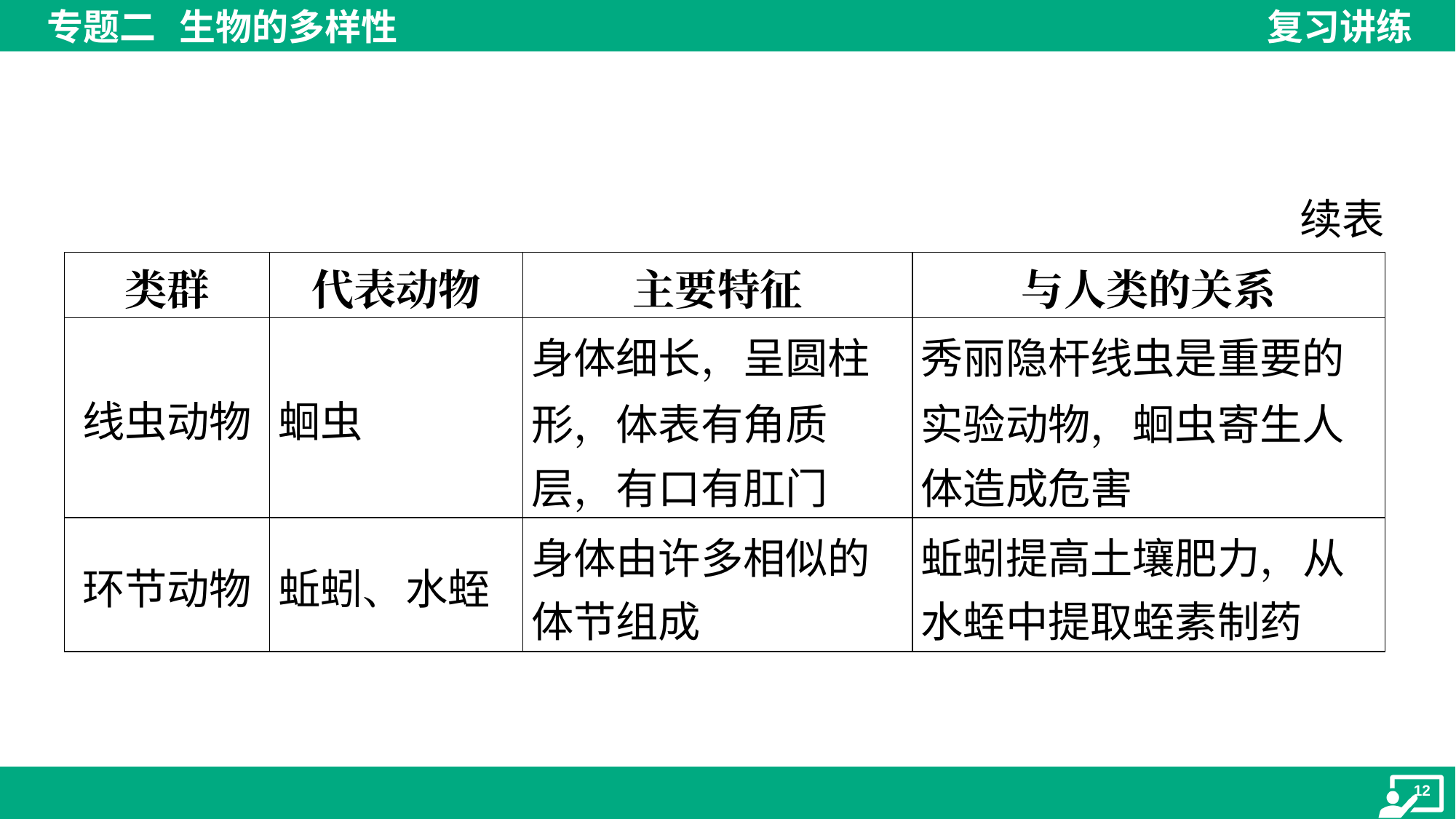

续表
| 类群 | 代表动物 | 主要特征 | 与人类的关系 |
| --- | --- | --- | --- |
| 线虫动物 | 蛔虫 | 身体细长，呈圆柱 形，体表有角质 层，有口有肛门 | 秀丽隐杆线虫是重要的 实验动物，蛔虫寄生人 体造成危害 |
| 环节动物 | 蚯蚓、水蛭 | 身体由许多相似的 体节组成 | 蚯蚓提高土壤肥力，从 水蛭中提取蛭素制药 |